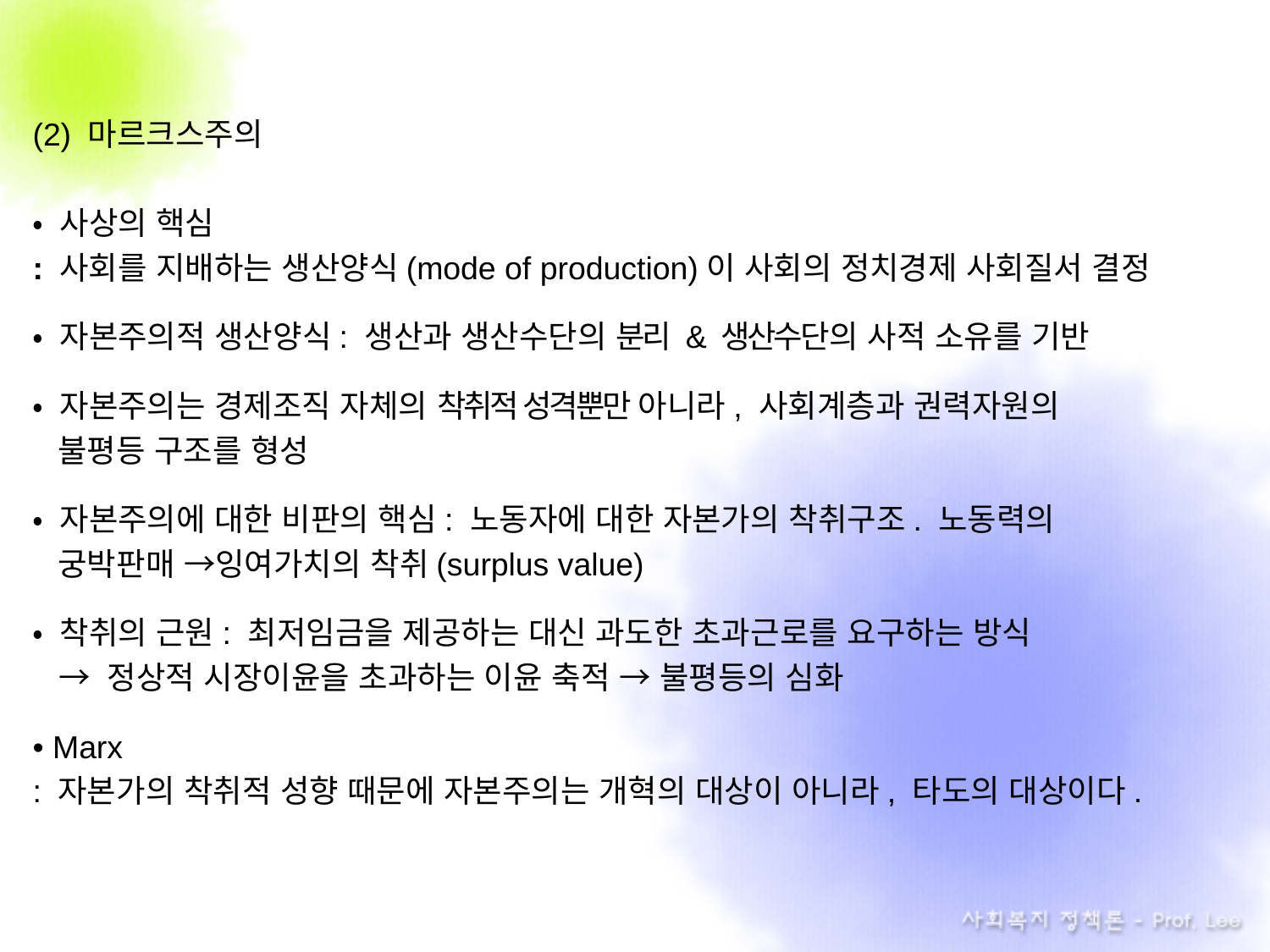

(2) 마르크스주의

• 사상의 핵심
: 사회를 지배하는 생산양식(mode of production)이 사회의 정치경제 사회질서 결정

• 자본주의적 생산양식: 생산과 생산수단의 분리 & 생산수단의 사적 소유를 기반

• 자본주의는 경제조직 자체의 착취적 성격뿐만 아니라, 사회계층과 권력자원의
  불평등 구조를 형성

• 자본주의에 대한 비판의 핵심: 노동자에 대한 자본가의 착취구조. 노동력의
  궁박판매 →잉여가치의 착취(surplus value)

• 착취의 근원: 최저임금을 제공하는 대신 과도한 초과근로를 요구하는 방식
   → 정상적 시장이윤을 초과하는 이윤 축적 → 불평등의 심화

• Marx
: 자본가의 착취적 성향 때문에 자본주의는 개혁의 대상이 아니라, 타도의 대상이다.